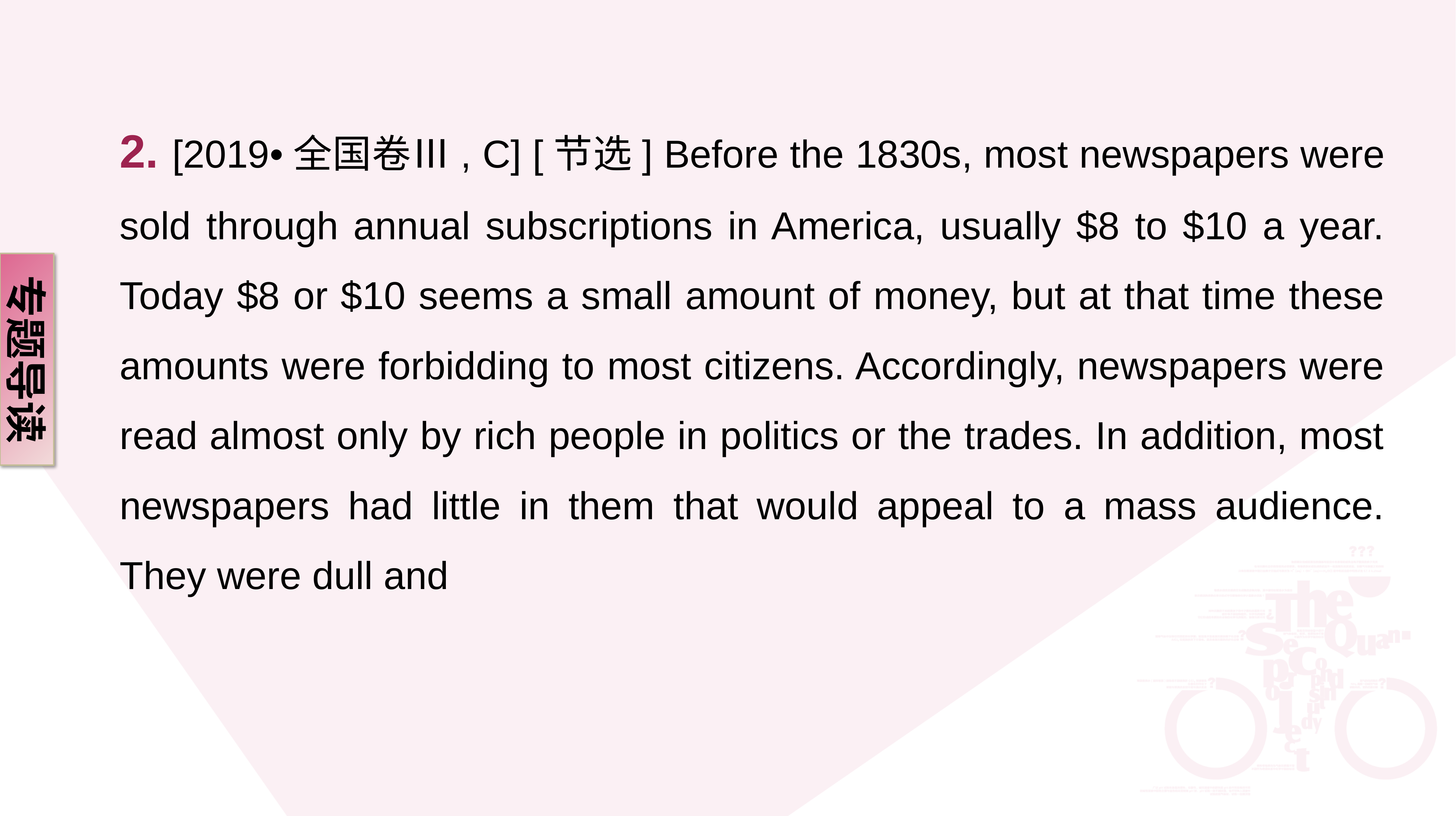

2. [2019•全国卷Ⅲ, C] [节选] Before the 1830s, most newspapers were sold through annual subscriptions in America, usually $8 to $10 a year. Today $8 or $10 seems a small amount of money, but at that time these amounts were forbidding to most citizens. Accordingly, newspapers were read almost only by rich people in politics or the trades. In addition, most newspapers had little in them that would appeal to a mass audience. They were dull and
专题导读